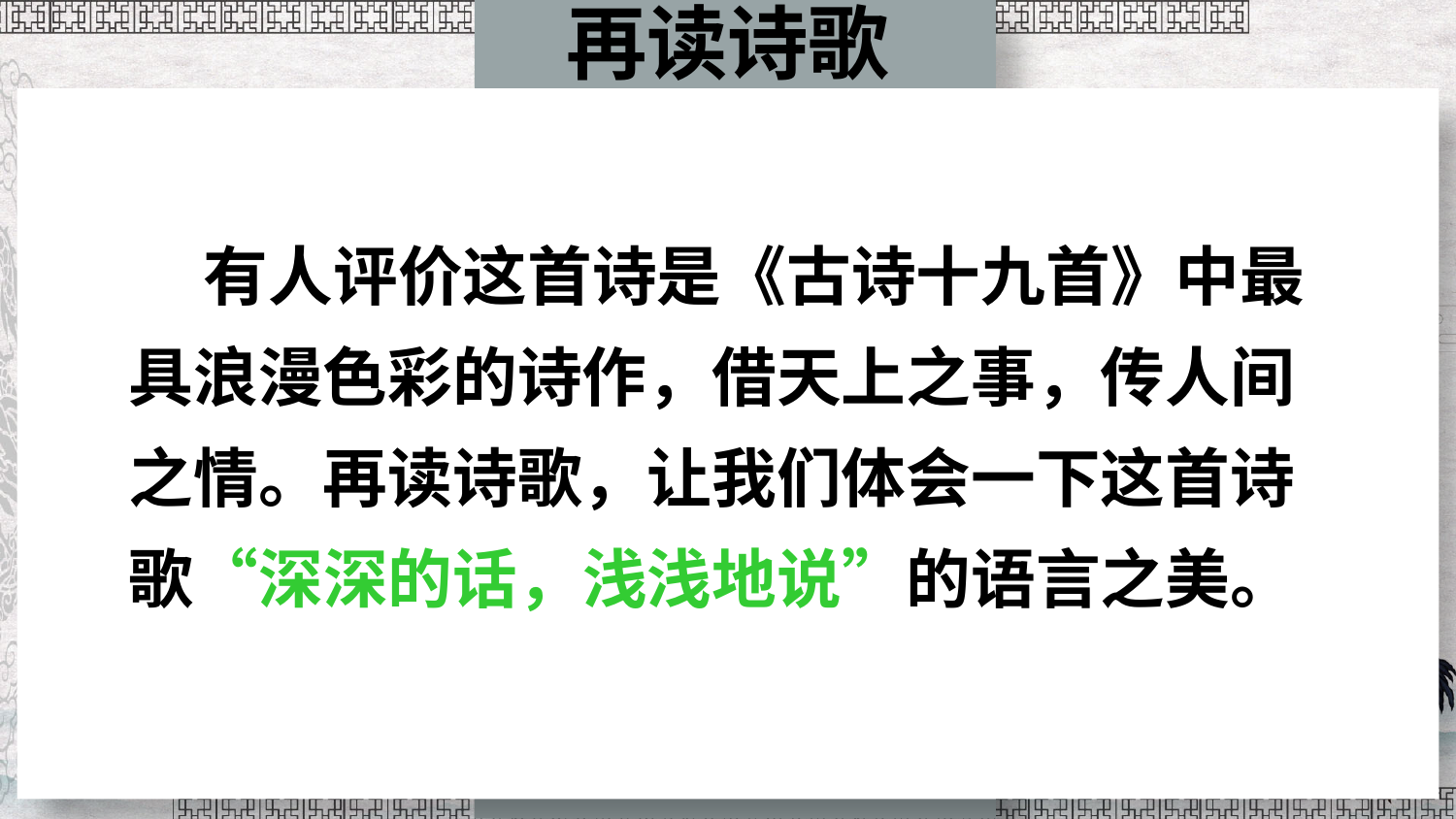

再读诗歌
    有人评价这首诗是《古诗十九首》中最具浪漫色彩的诗作，借天上之事，传人间之情。再读诗歌，让我们体会一下这首诗歌“深深的话，浅浅地说”的语言之美。